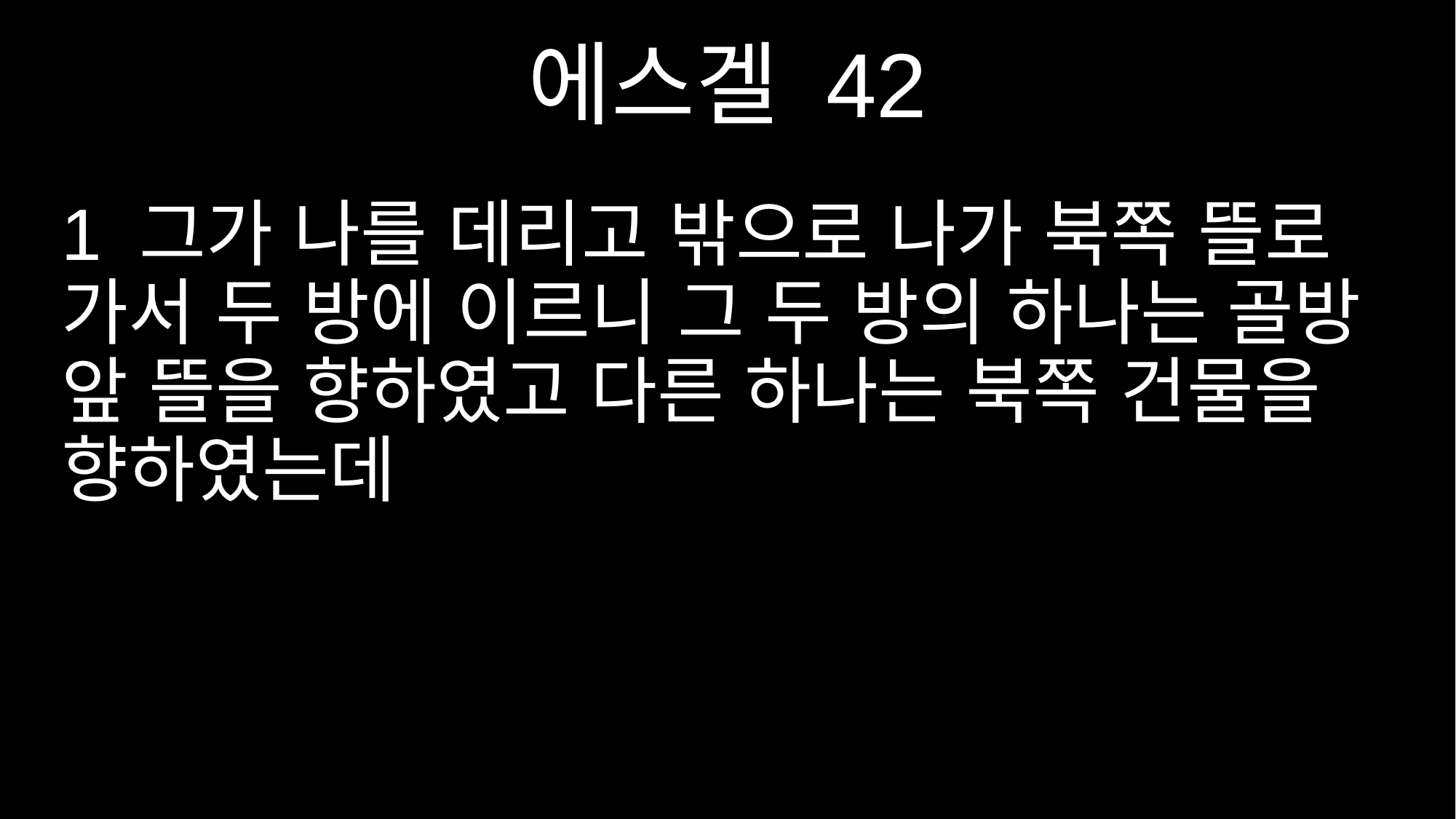

에스겔 42
1 그가 나를 데리고 밖으로 나가 북쪽 뜰로 가서 두 방에 이르니 그 두 방의 하나는 골방 앞 뜰을 향하였고 다른 하나는 북쪽 건물을 향하였는데